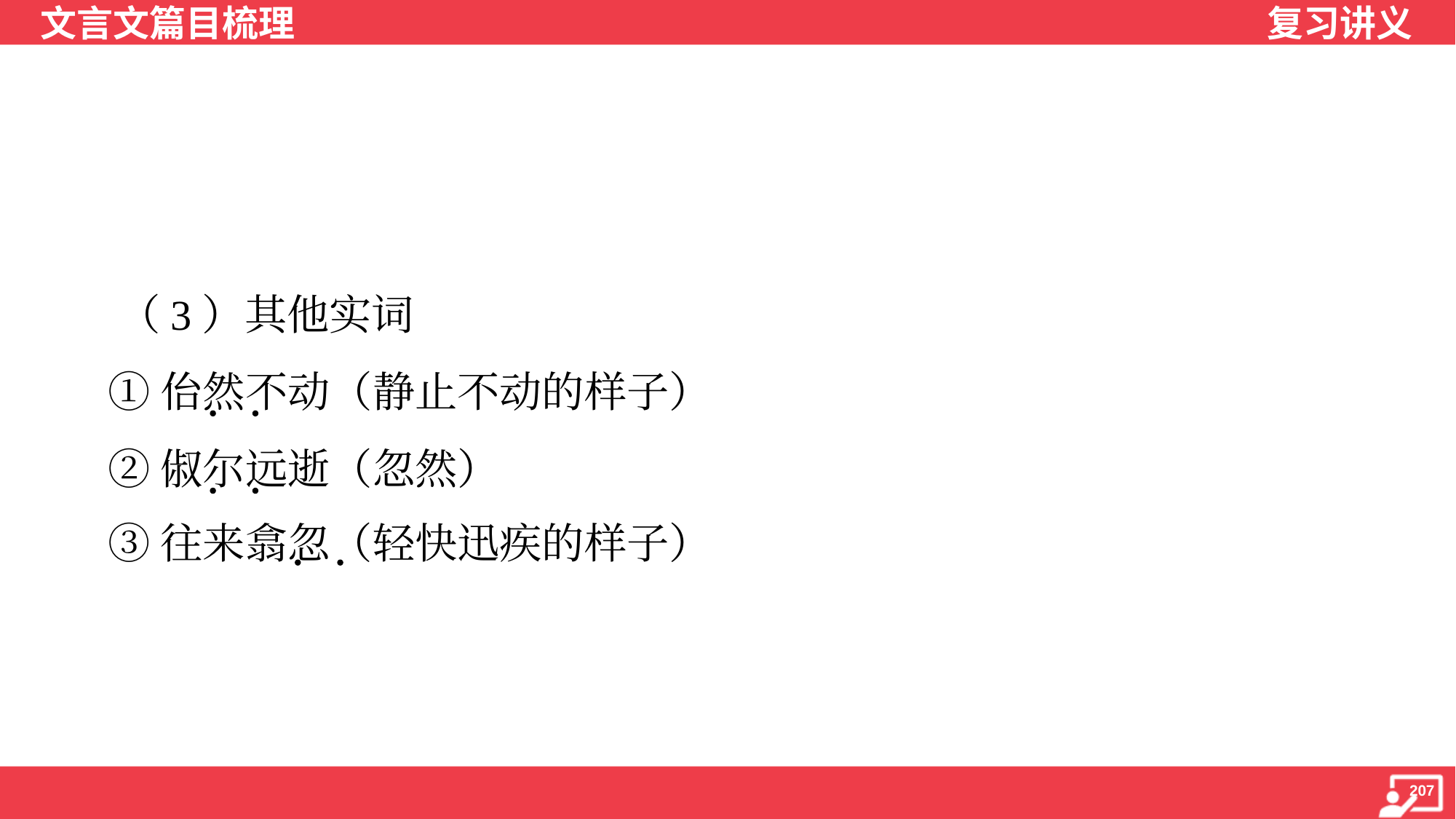

（3）其他实词
    ①佁然不动（静止不动的样子）
    ②俶尔远逝（忽然）
    ③往来翕忽（轻快迅疾的样子）